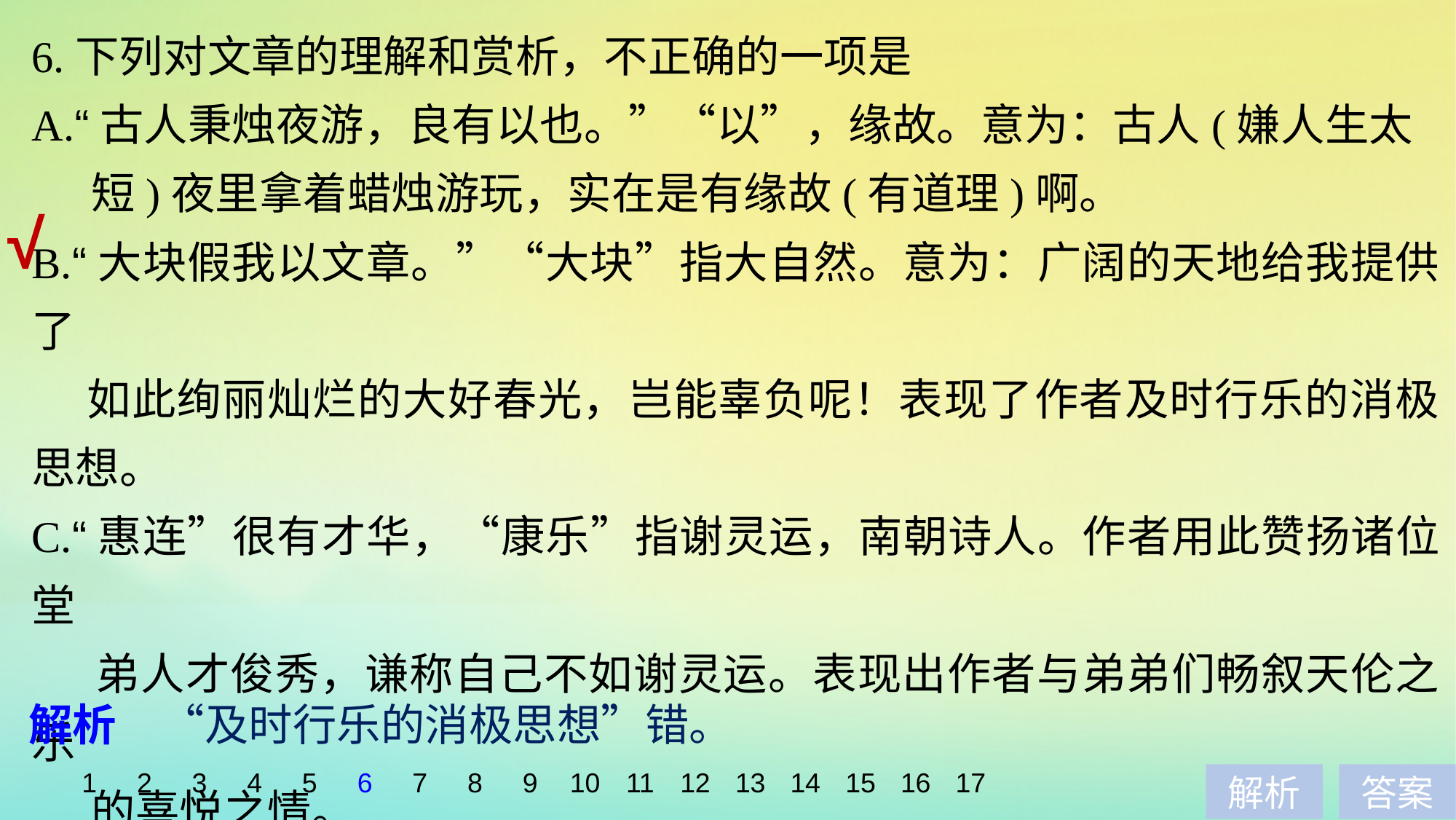

6.下列对文章的理解和赏析，不正确的一项是
A.“古人秉烛夜游，良有以也。”“以”，缘故。意为：古人(嫌人生太
     短)夜里拿着蜡烛游玩，实在是有缘故(有道理)啊。
B.“大块假我以文章。”“大块”指大自然。意为：广阔的天地给我提供了
    如此绚丽灿烂的大好春光，岂能辜负呢！表现了作者及时行乐的消极思想。
C.“惠连”很有才华，“康乐”指谢灵运，南朝诗人。作者用此赞扬诸位堂
     弟人才俊秀，谦称自己不如谢灵运。表现出作者与弟弟们畅叙天伦之乐
     的喜悦之情。
D.文章紧扣题目，有春有月，有酒有花，有兄有弟，有诗有歌，快慰之情，
    溢于言表。
√
解析　“及时行乐的消极思想”错。
1
2
3
4
5
6
7
8
9
10
11
12
13
14
15
16
17
解析
答案